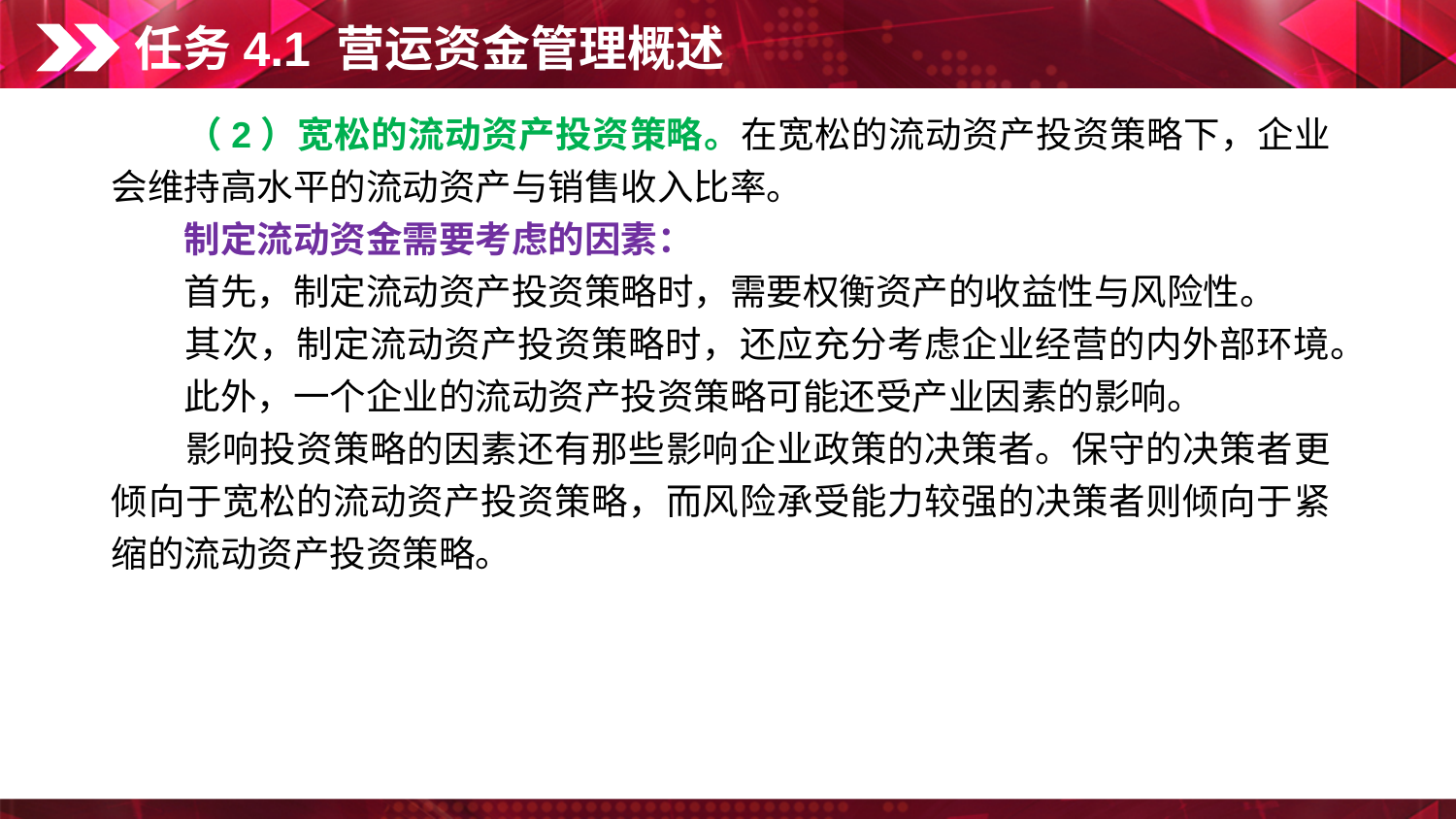

任务4.1 营运资金管理概述

　　（2）宽松的流动资产投资策略。在宽松的流动资产投资策略下，企业会维持高水平的流动资产与销售收入比率。
　　制定流动资金需要考虑的因素：
　　首先，制定流动资产投资策略时，需要权衡资产的收益性与风险性。
　　其次，制定流动资产投资策略时，还应充分考虑企业经营的内外部环境。
　　此外，一个企业的流动资产投资策略可能还受产业因素的影响。
　　影响投资策略的因素还有那些影响企业政策的决策者。保守的决策者更倾向于宽松的流动资产投资策略，而风险承受能力较强的决策者则倾向于紧缩的流动资产投资策略。